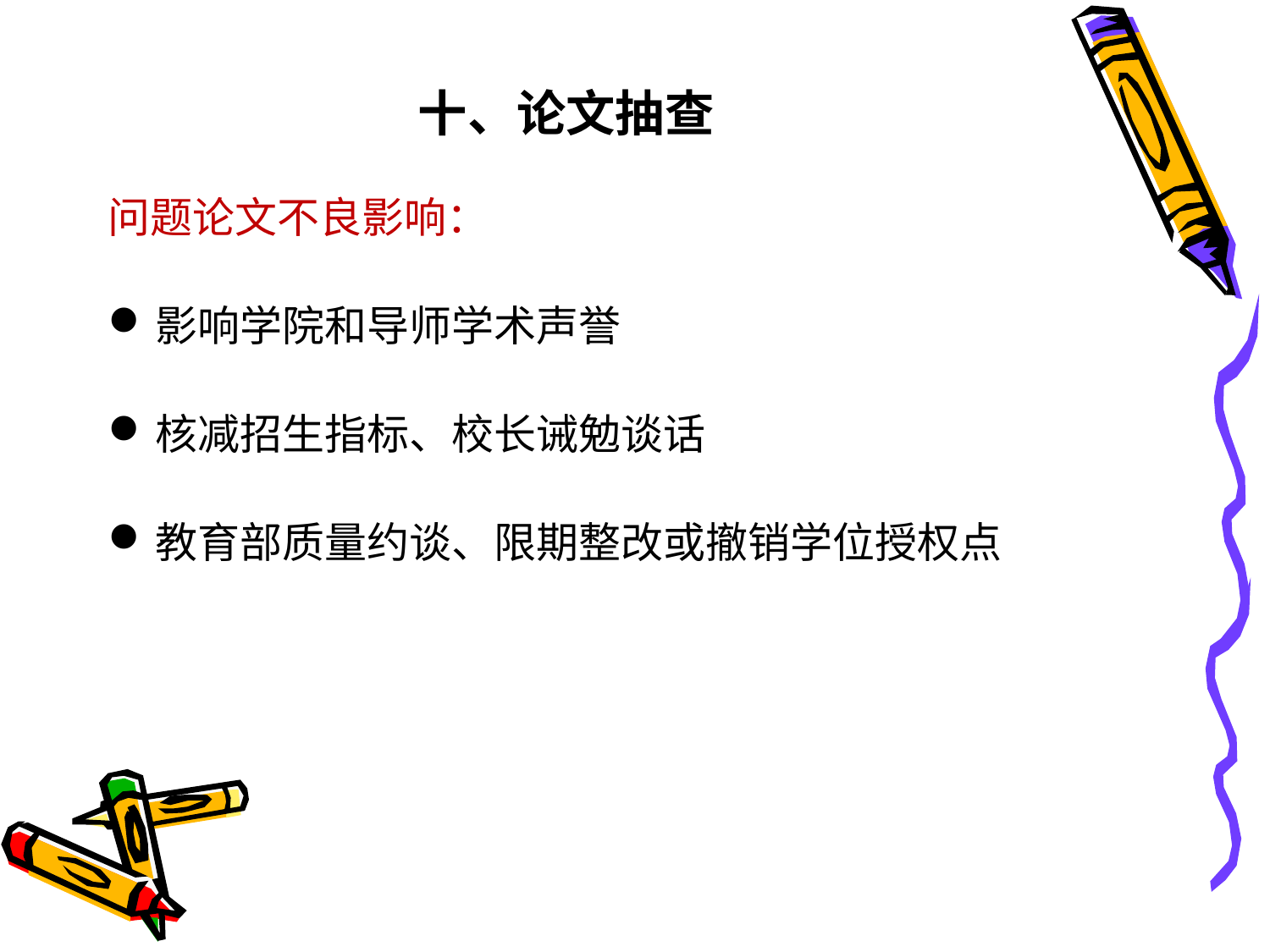

# 十、论文抽查
问题论文不良影响：

影响学院和导师学术声誉

核减招生指标、校长诫勉谈话

教育部质量约谈、限期整改或撤销学位授权点